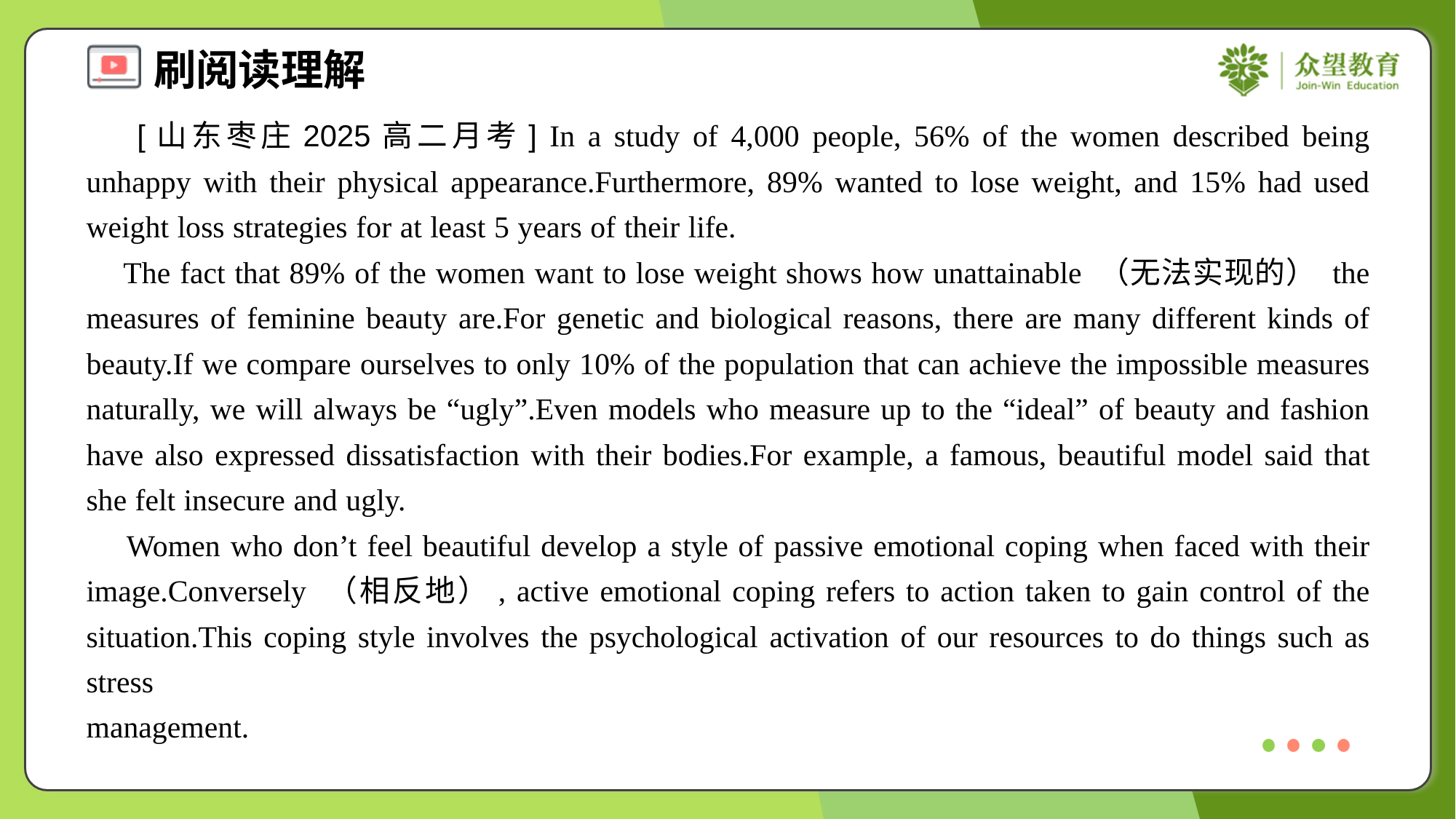

[山东枣庄2025高二月考] In a study of 4,000 people, 56% of the women described being unhappy with their physical appearance.Furthermore, 89% wanted to lose weight, and 15% had used weight loss strategies for at least 5 years of their life.
    The fact that 89% of the women want to lose weight shows how unattainable （无法实现的） the measures of feminine beauty are.For genetic and biological reasons, there are many different kinds of beauty.If we compare ourselves to only 10% of the population that can achieve the impossible measures naturally, we will always be “ugly”.Even models who measure up to the “ideal” of beauty and fashion have also expressed dissatisfaction with their bodies.For example, a famous, beautiful model said that she felt insecure and ugly.
    Women who don’t feel beautiful develop a style of passive emotional coping when faced with their image.Conversely （相反地）, active emotional coping refers to action taken to gain control of the situation.This coping style involves the psychological activation of our resources to do things such as stress management.#3